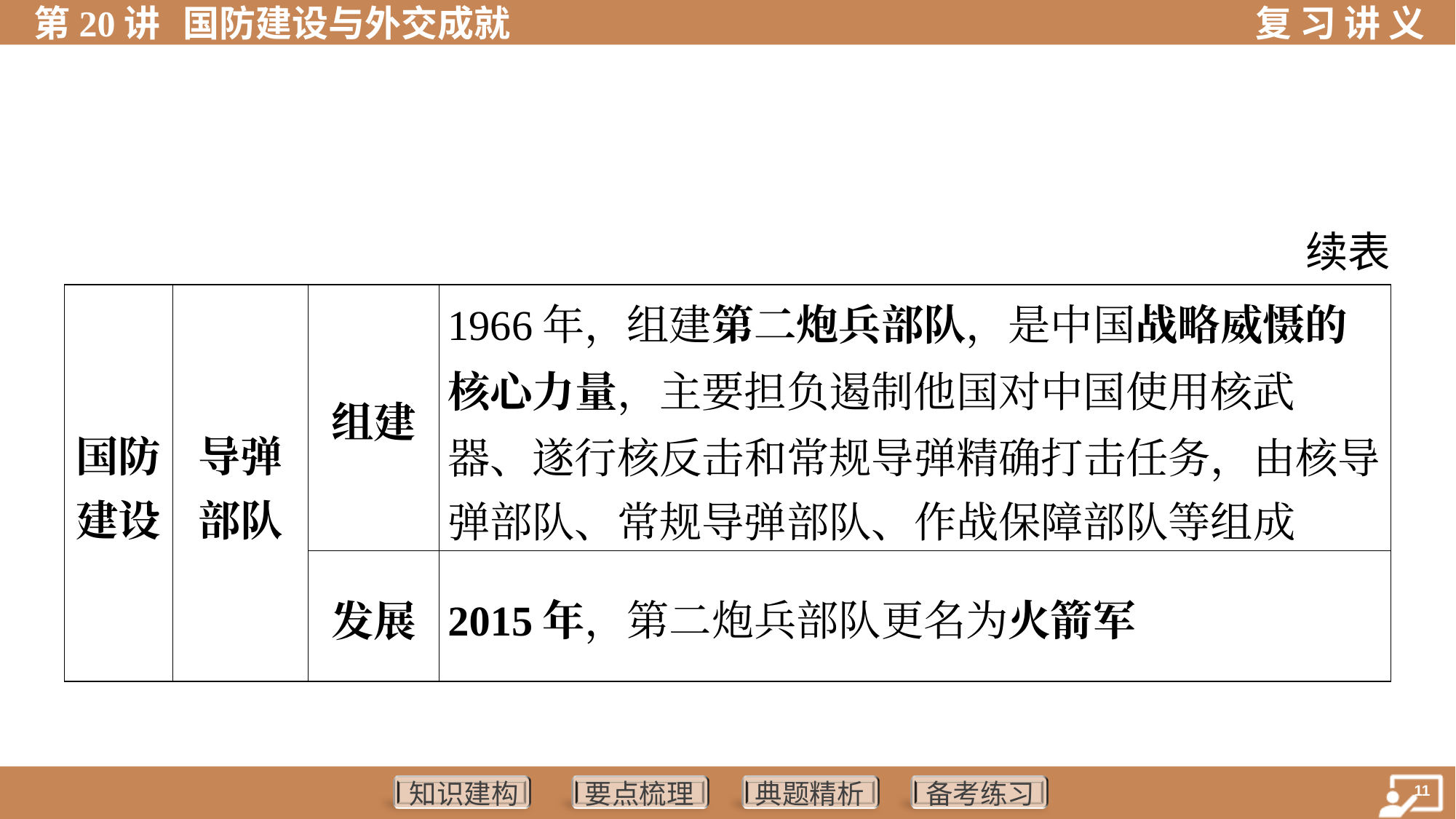

续表
| 国防 建设 | 导弹 部队 | 组建 | 1966年，组建第二炮兵部队，是中国战略威慑的 核心力量，主要担负遏制他国对中国使用核武 器、遂行核反击和常规导弹精确打击任务，由核导 弹部队、常规导弹部队、作战保障部队等组成 |  |  |
| --- | --- | --- | --- | --- | --- |
|  |  | 发展 | 2015年，第二炮兵部队更名为火箭军 |  |  |